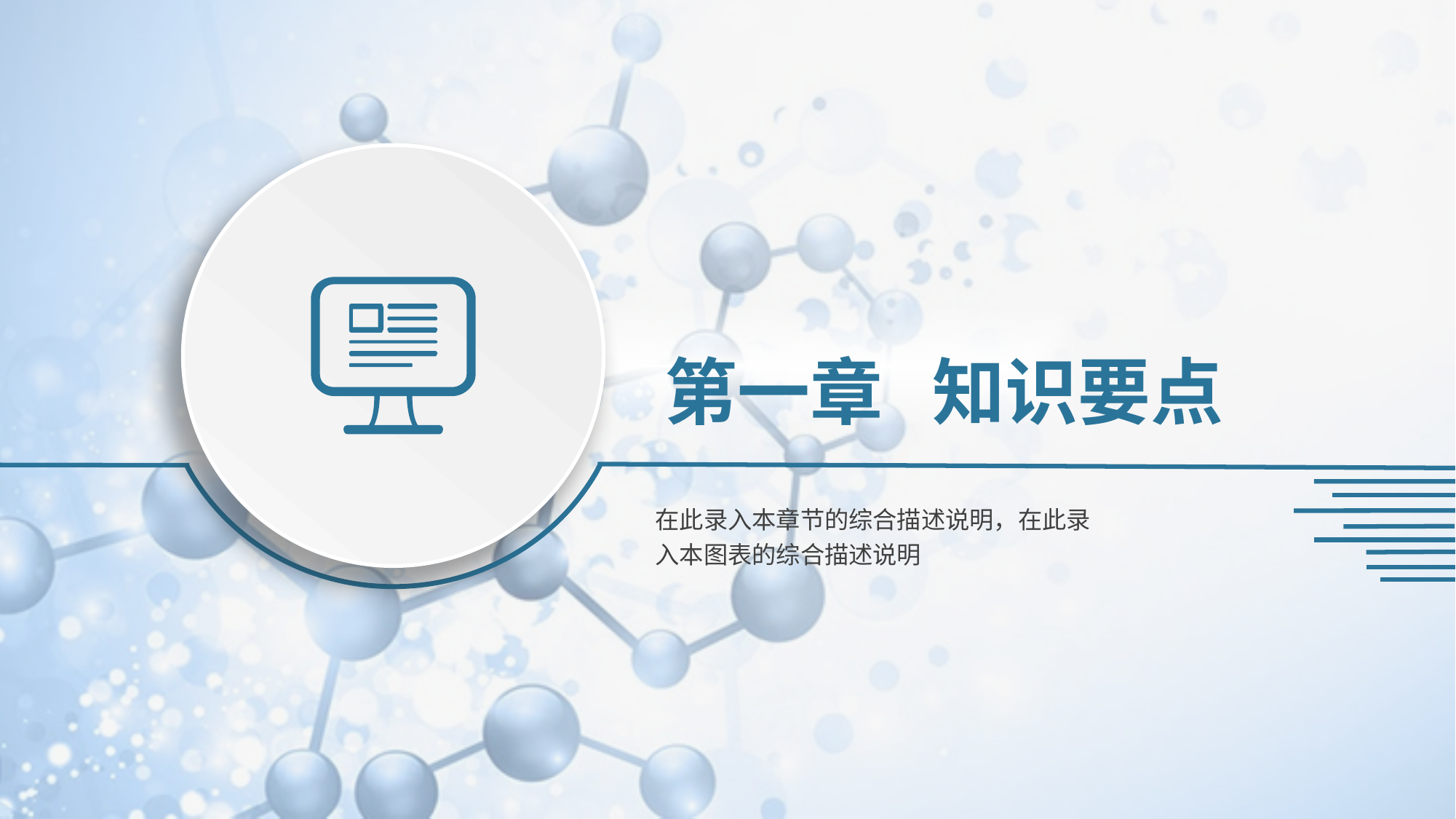

第一章   知识要点

在此录入本章节的综合描述说明，在此录入本图表的综合描述说明